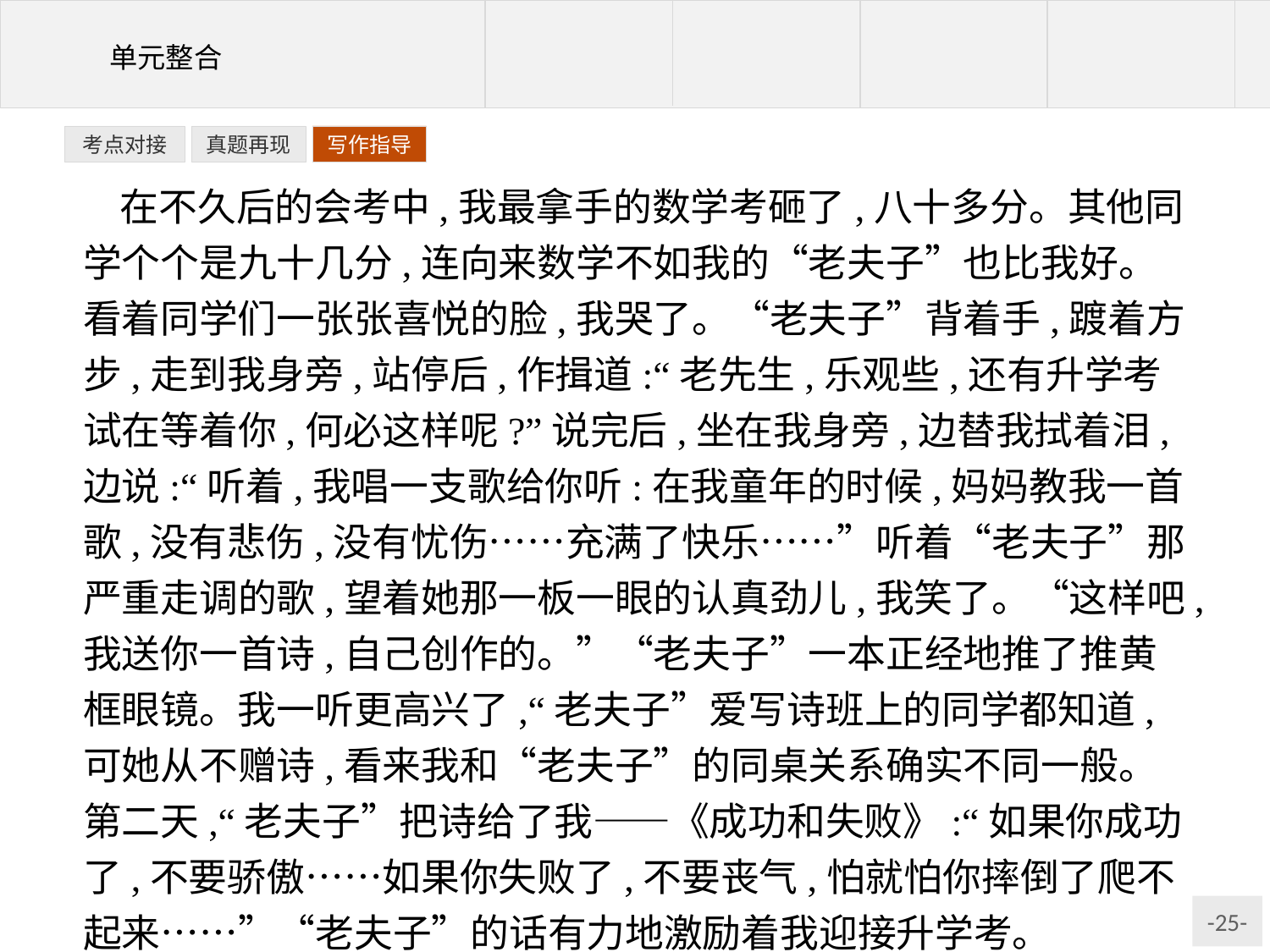

写作指导
考点对接
真题再现
在不久后的会考中,我最拿手的数学考砸了,八十多分。其他同学个个是九十几分,连向来数学不如我的“老夫子”也比我好。看着同学们一张张喜悦的脸,我哭了。“老夫子”背着手,踱着方步,走到我身旁,站停后,作揖道:“老先生,乐观些,还有升学考试在等着你,何必这样呢?”说完后,坐在我身旁,边替我拭着泪,边说:“听着,我唱一支歌给你听:在我童年的时候,妈妈教我一首歌,没有悲伤,没有忧伤……充满了快乐……”听着“老夫子”那严重走调的歌,望着她那一板一眼的认真劲儿,我笑了。“这样吧,我送你一首诗,自己创作的。”“老夫子”一本正经地推了推黄框眼镜。我一听更高兴了,“老夫子”爱写诗班上的同学都知道,可她从不赠诗,看来我和“老夫子”的同桌关系确实不同一般。第二天,“老夫子”把诗给了我——《成功和失败》:“如果你成功了,不要骄傲……如果你失败了,不要丧气,怕就怕你摔倒了爬不起来……”“老夫子”的话有力地激励着我迎接升学考。